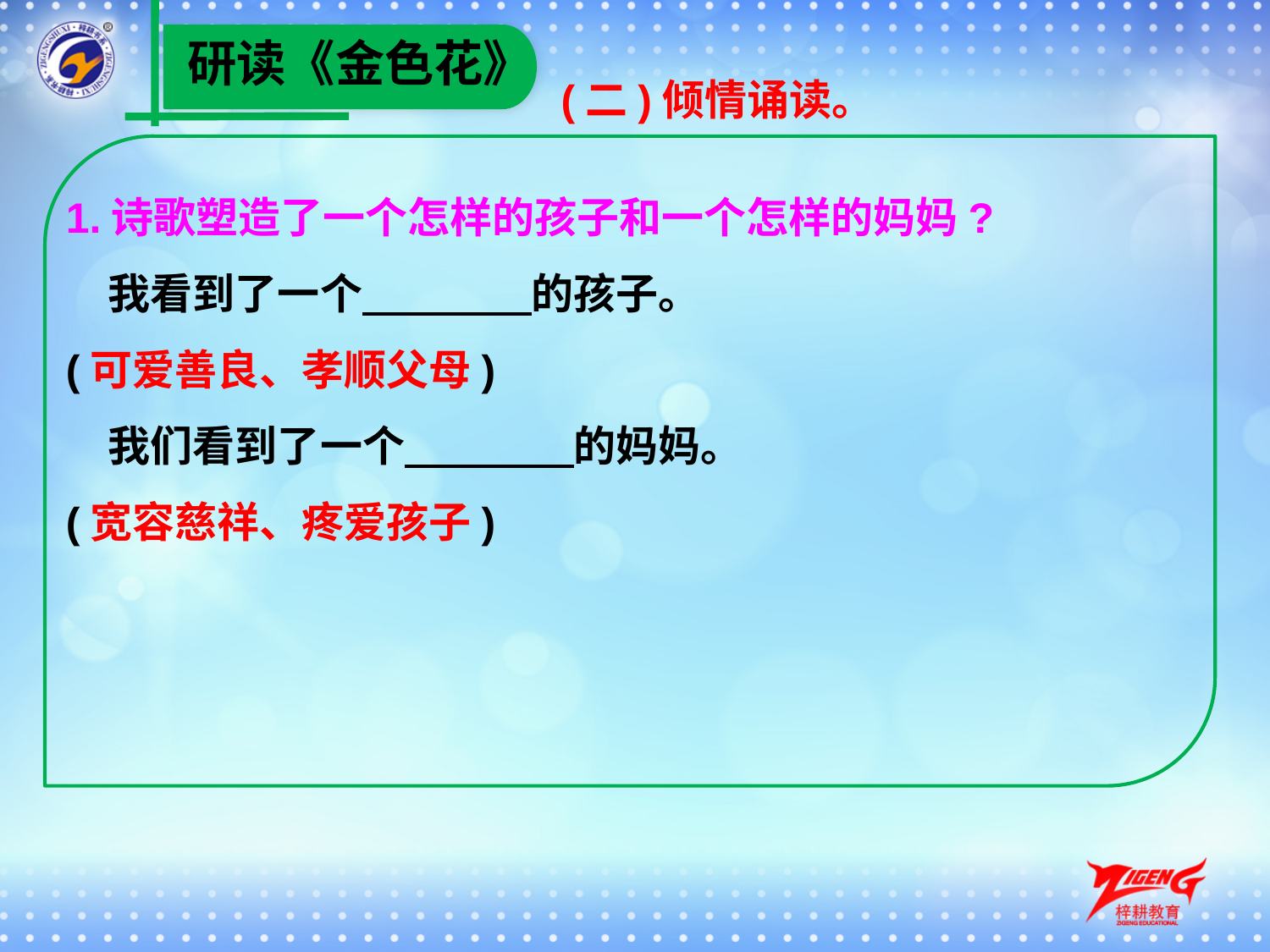

研读《金色花》
(二)倾情诵读。

1.诗歌塑造了一个怎样的孩子和一个怎样的妈妈?
　我看到了一个　　　　的孩子。
(可爱善良、孝顺父母)
　我们看到了一个　　　　的妈妈。
(宽容慈祥、疼爱孩子)